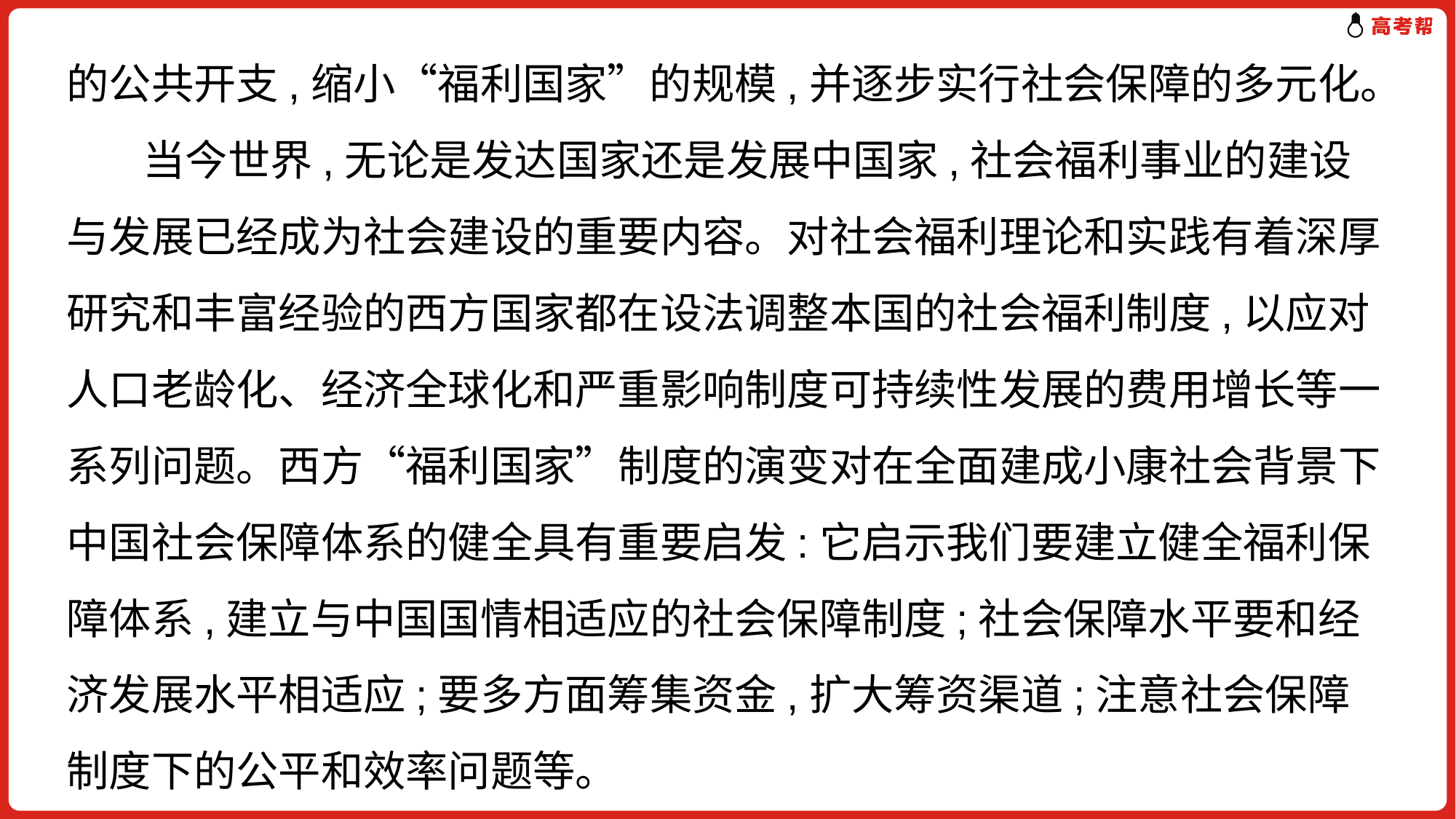

的公共开支,缩小“福利国家”的规模,并逐步实行社会保障的多元化。
       当今世界,无论是发达国家还是发展中国家,社会福利事业的建设与发展已经成为社会建设的重要内容。对社会福利理论和实践有着深厚研究和丰富经验的西方国家都在设法调整本国的社会福利制度,以应对人口老龄化、经济全球化和严重影响制度可持续性发展的费用增长等一系列问题。西方“福利国家”制度的演变对在全面建成小康社会背景下中国社会保障体系的健全具有重要启发:它启示我们要建立健全福利保障体系,建立与中国国情相适应的社会保障制度;社会保障水平要和经济发展水平相适应;要多方面筹集资金,扩大筹资渠道;注意社会保障制度下的公平和效率问题等。